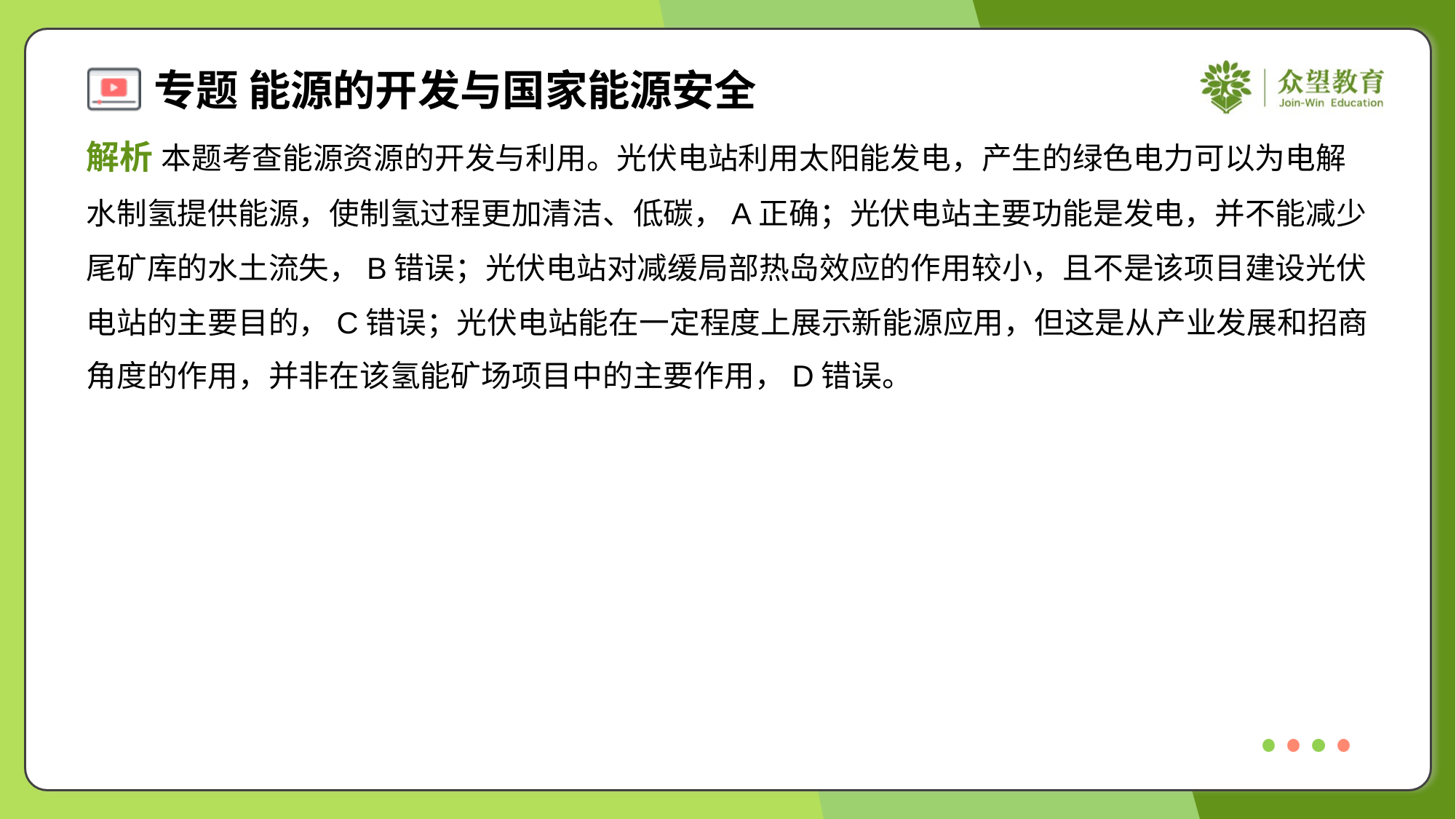

解析 本题考查能源资源的开发与利用。光伏电站利用太阳能发电，产生的绿色电力可以为电解
水制氢提供能源，使制氢过程更加清洁、低碳，A正确；光伏电站主要功能是发电，并不能减少
尾矿库的水土流失，B错误；光伏电站对减缓局部热岛效应的作用较小，且不是该项目建设光伏
电站的主要目的，C错误；光伏电站能在一定程度上展示新能源应用，但这是从产业发展和招商
角度的作用，并非在该氢能矿场项目中的主要作用，D错误。